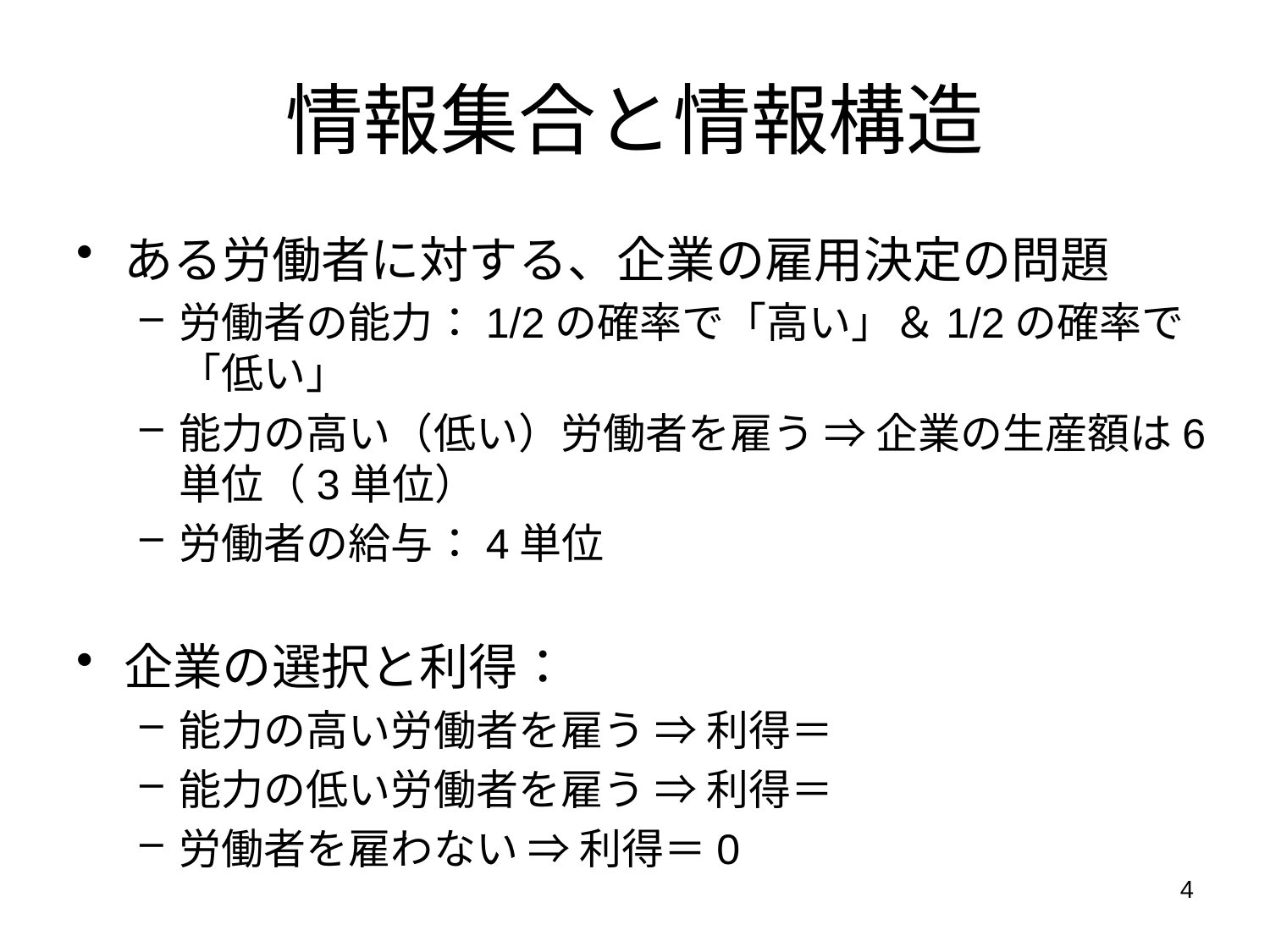

# 情報集合と情報構造
ある労働者に対する、企業の雇用決定の問題
労働者の能力：1/2の確率で「高い」＆1/2の確率で「低い」
能力の高い（低い）労働者を雇う ⇒ 企業の生産額は6単位（3単位）
労働者の給与：4単位

企業の選択と利得：
能力の高い労働者を雇う ⇒ 利得＝6－4＝2
能力の低い労働者を雇う ⇒ 利得＝3－4＝－1
労働者を雇わない ⇒ 利得＝0
4